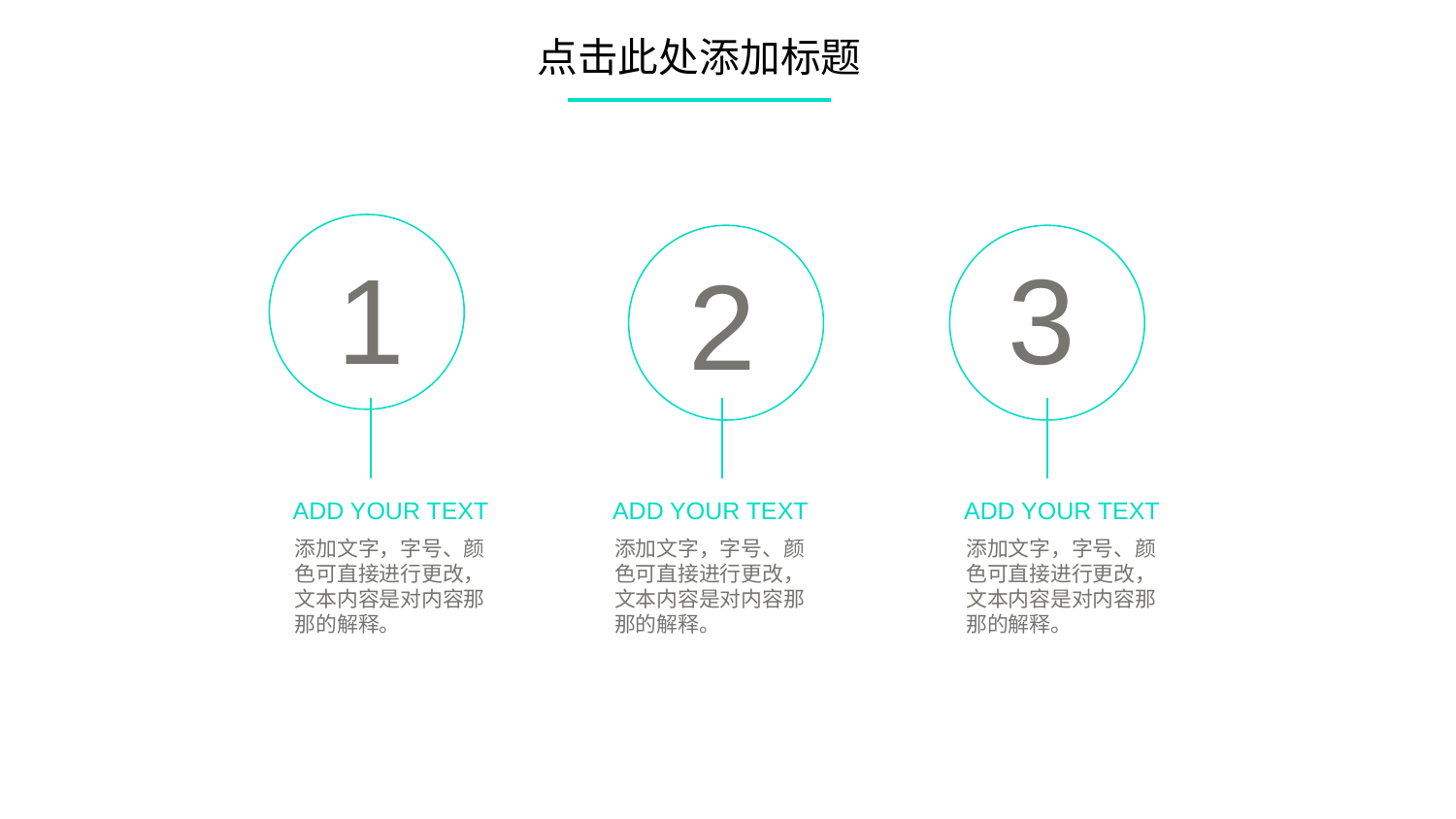

点击此处添加标题

1
3
2
ADD YOUR TEXT
添加文字，字号、颜色可直接进行更改，文本内容是对内容那那的解释。
ADD YOUR TEXT
添加文字，字号、颜色可直接进行更改，文本内容是对内容那那的解释。
ADD YOUR TEXT
添加文字，字号、颜色可直接进行更改，文本内容是对内容那那的解释。